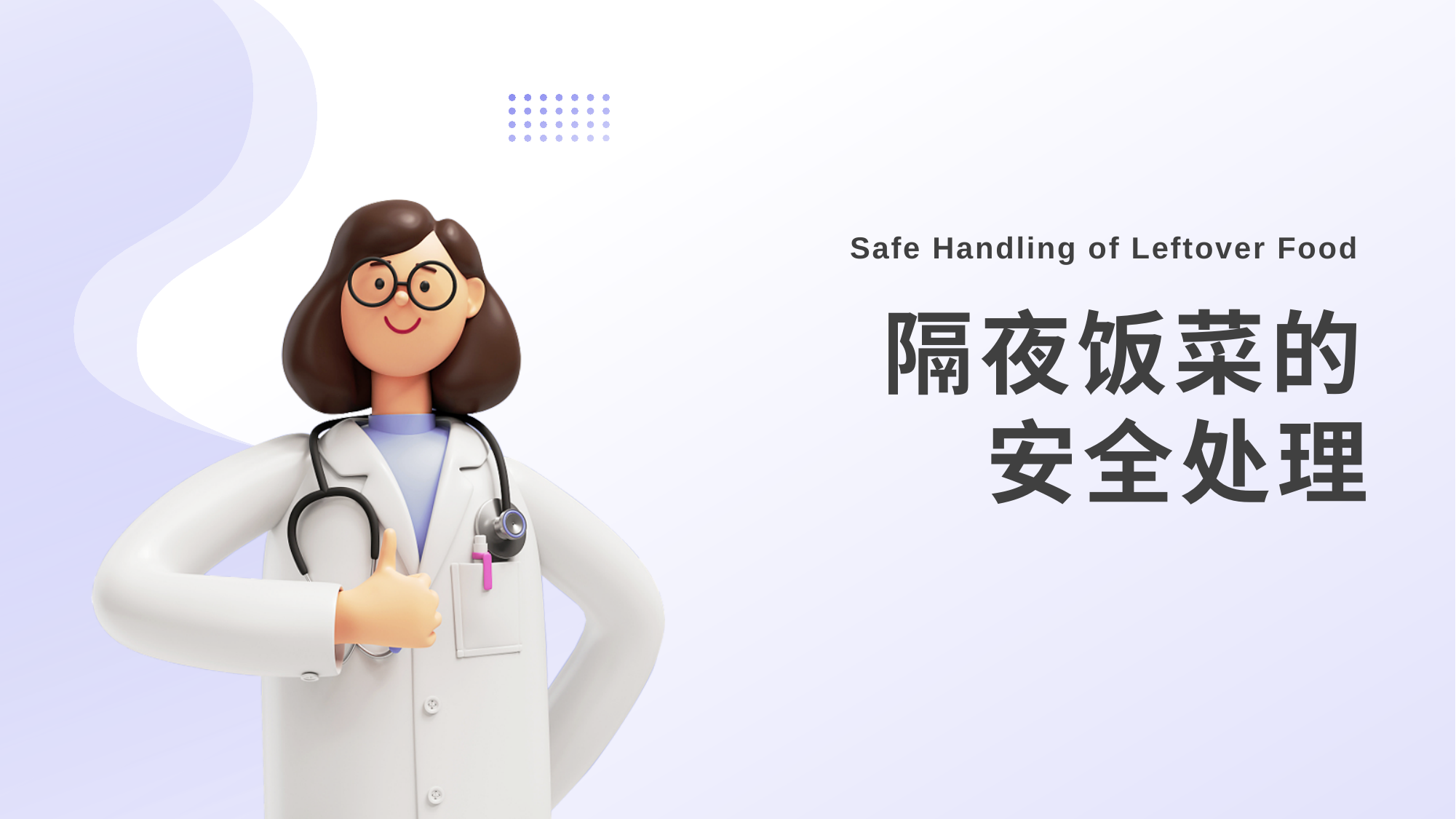

Safe Handling of Leftover Food
# 隔夜饭菜的 安全处理